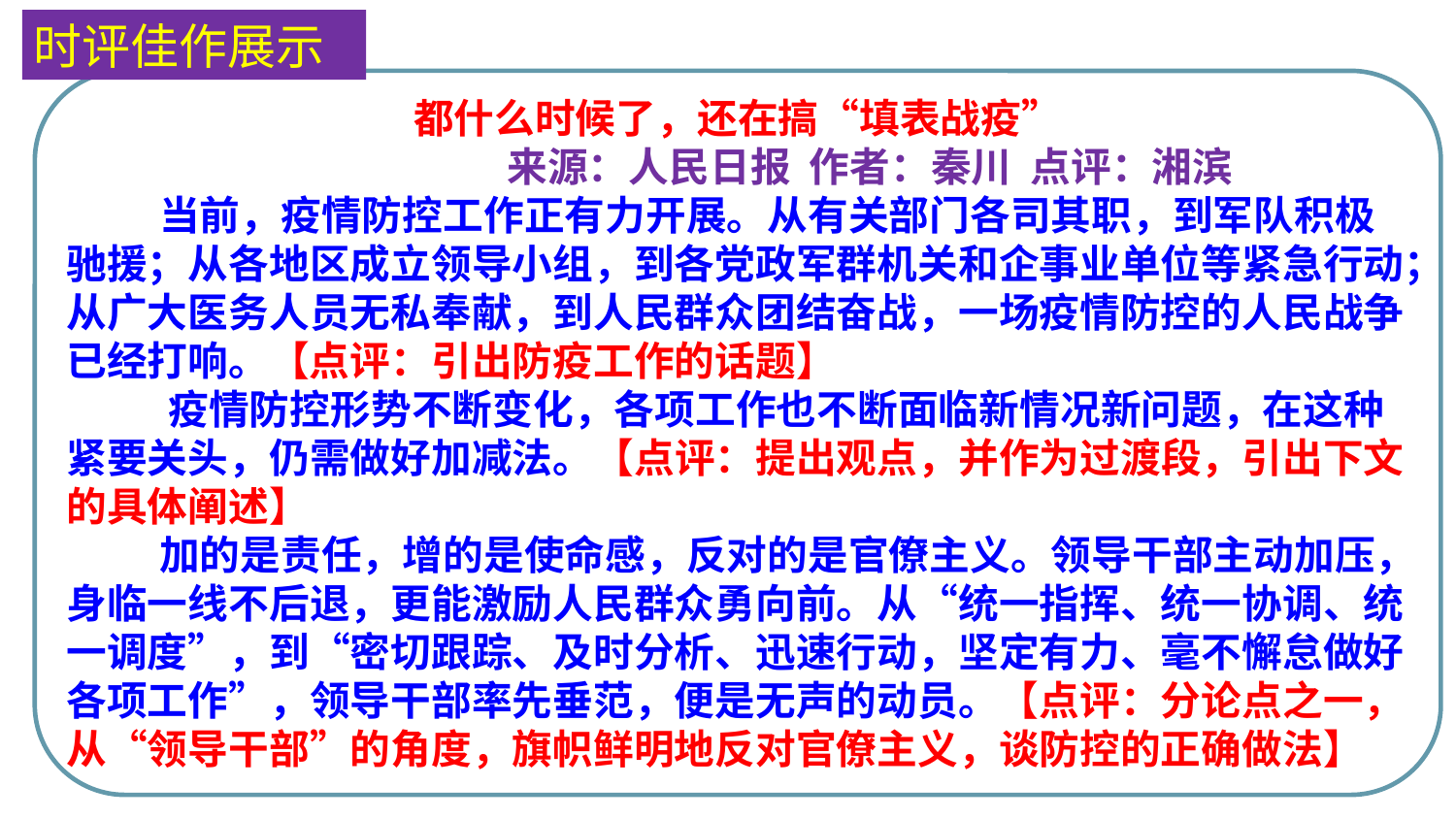

时评佳作展示
都什么时候了，还在搞“填表战疫”
                                                来源：人民日报  作者：秦川  点评：湘滨
         当前，疫情防控工作正有力开展。从有关部门各司其职，到军队积极驰援；从各地区成立领导小组，到各党政军群机关和企事业单位等紧急行动；从广大医务人员无私奉献，到人民群众团结奋战，一场疫情防控的人民战争已经打响。【点评：引出防疫工作的话题】
          疫情防控形势不断变化，各项工作也不断面临新情况新问题，在这种紧要关头，仍需做好加减法。【点评：提出观点，并作为过渡段，引出下文的具体阐述】
         加的是责任，增的是使命感，反对的是官僚主义。领导干部主动加压，身临一线不后退，更能激励人民群众勇向前。从“统一指挥、统一协调、统一调度”，到“密切跟踪、及时分析、迅速行动，坚定有力、毫不懈怠做好各项工作”，领导干部率先垂范，便是无声的动员。【点评：分论点之一，从“领导干部”的角度，旗帜鲜明地反对官僚主义，谈防控的正确做法】